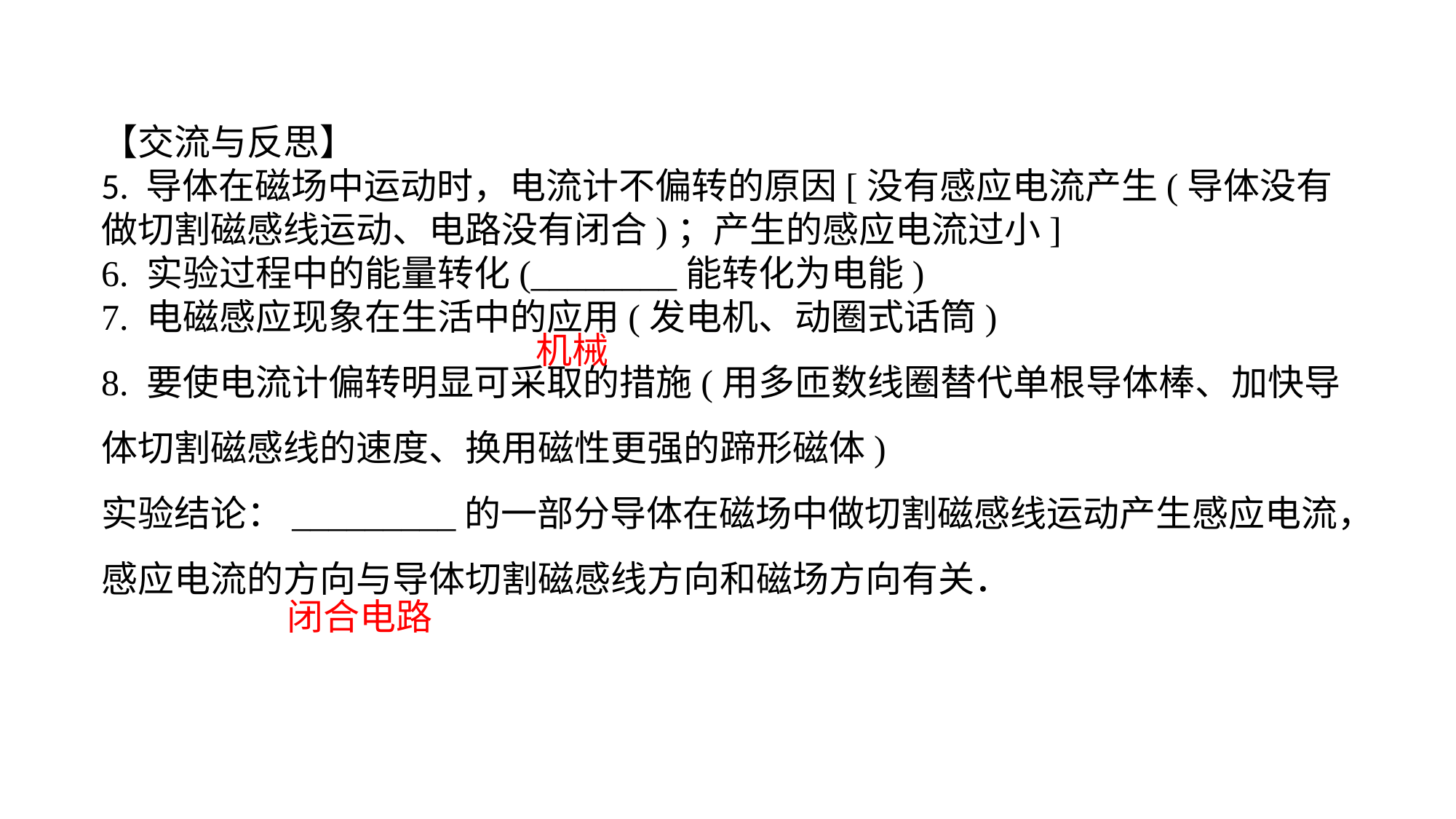

【交流与反思】5. 导体在磁场中运动时，电流计不偏转的原因[没有感应电流产生(导体没有做切割磁感线运动、电路没有闭合)；产生的感应电流过小] 6. 实验过程中的能量转化(________能转化为电能)7. 电磁感应现象在生活中的应用(发电机、动圈式话筒)8. 要使电流计偏转明显可采取的措施(用多匝数线圈替代单根导体棒、加快导体切割磁感线的速度、换用磁性更强的蹄形磁体)
实验结论：_________的一部分导体在磁场中做切割磁感线运动产生感应电流，感应电流的方向与导体切割磁感线方向和磁场方向有关．
机械
闭合电路